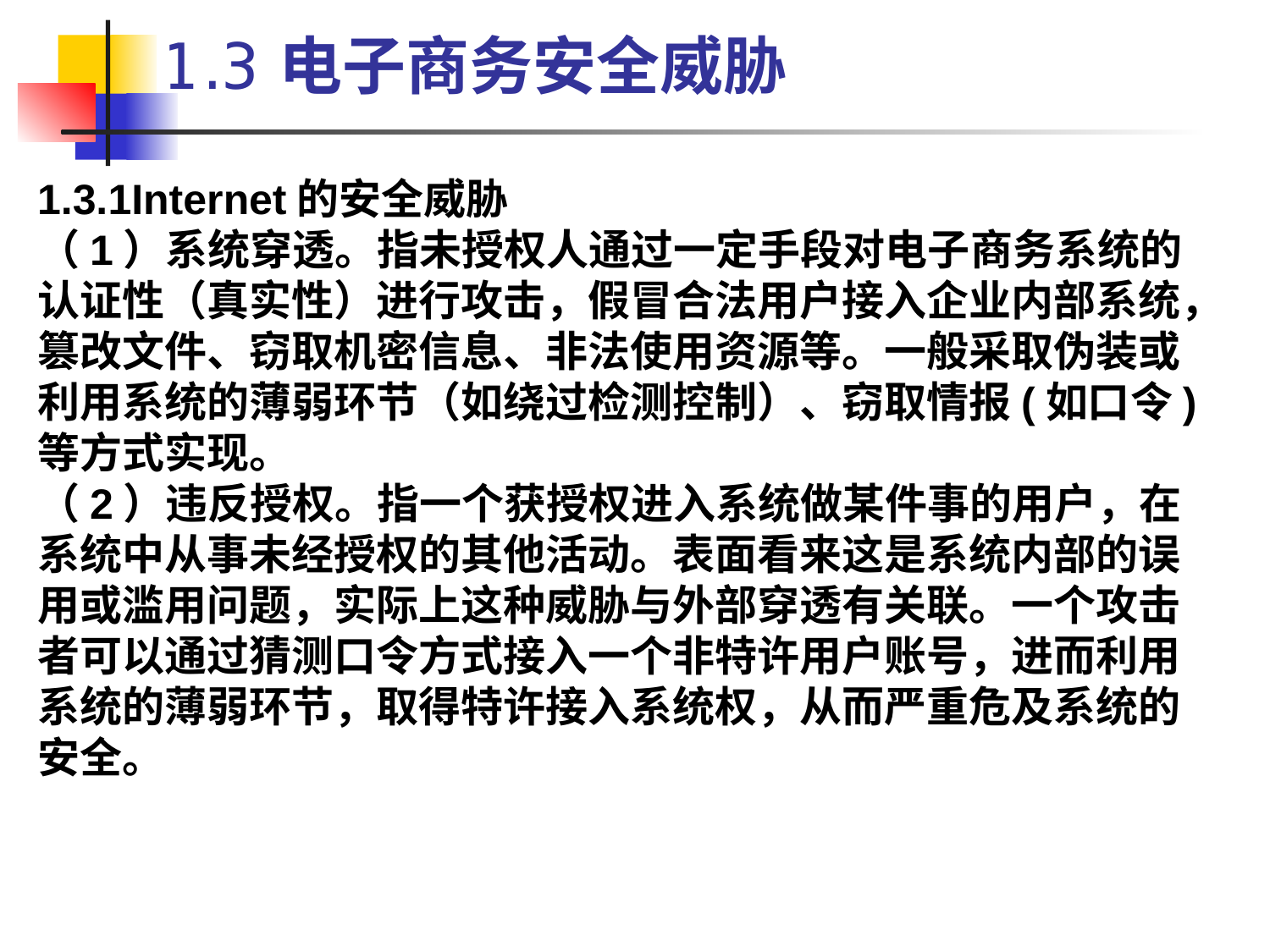

1.3电子商务安全威胁
1.3.1Internet的安全威胁
（1）系统穿透。指未授权人通过一定手段对电子商务系统的认证性（真实性）进行攻击，假冒合法用户接入企业内部系统，篡改文件、窃取机密信息、非法使用资源等。一般采取伪装或利用系统的薄弱环节（如绕过检测控制）、窃取情报(如口令)等方式实现。
（2）违反授权。指一个获授权进入系统做某件事的用户，在系统中从事未经授权的其他活动。表面看来这是系统内部的误用或滥用问题，实际上这种威胁与外部穿透有关联。一个攻击者可以通过猜测口令方式接入一个非特许用户账号，进而利用系统的薄弱环节，取得特许接入系统权，从而严重危及系统的安全。